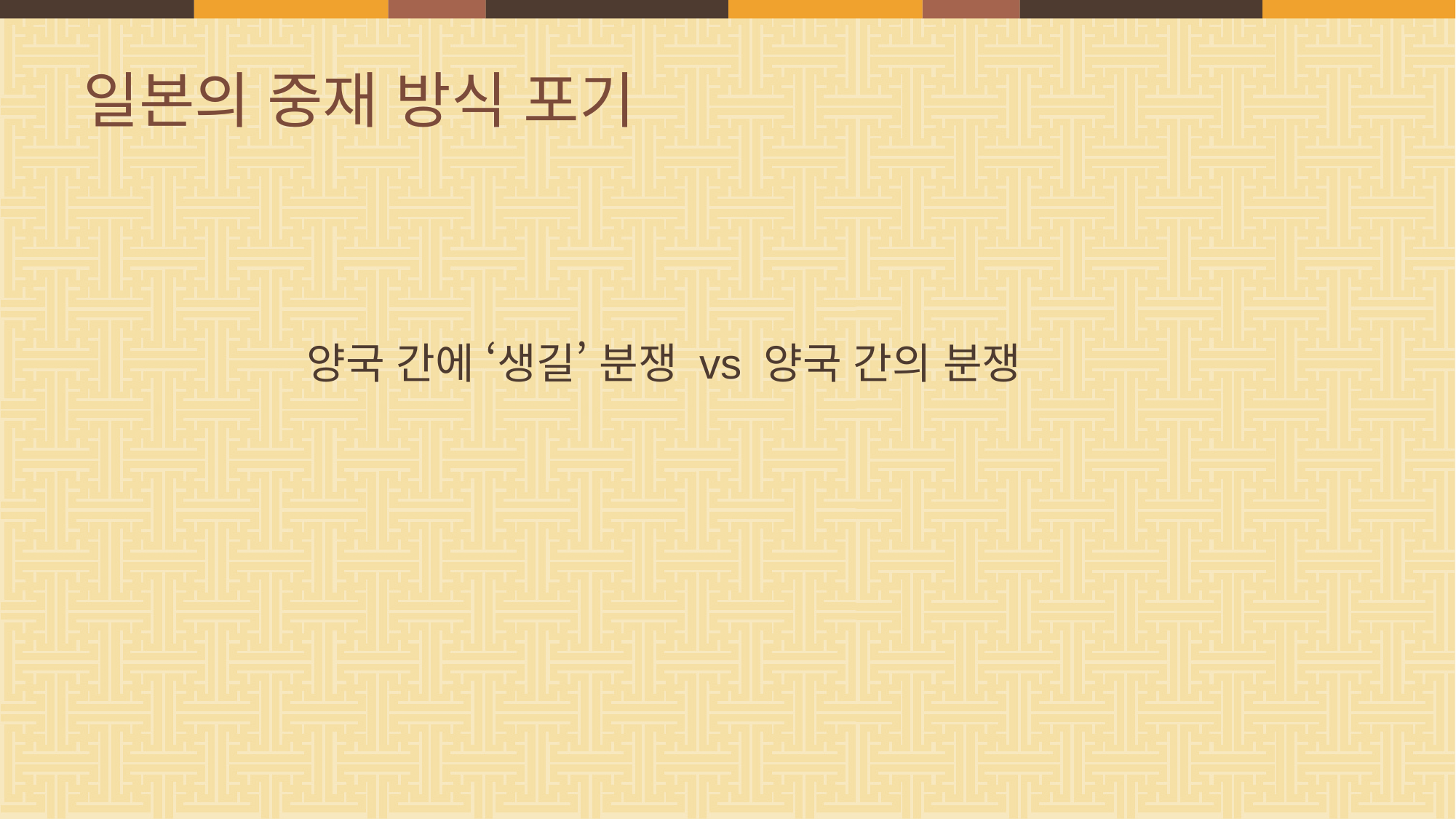

# 일본의 중재 방식 포기

                  양국 간에 ‘생길’ 분쟁 vs 양국 간의 분쟁